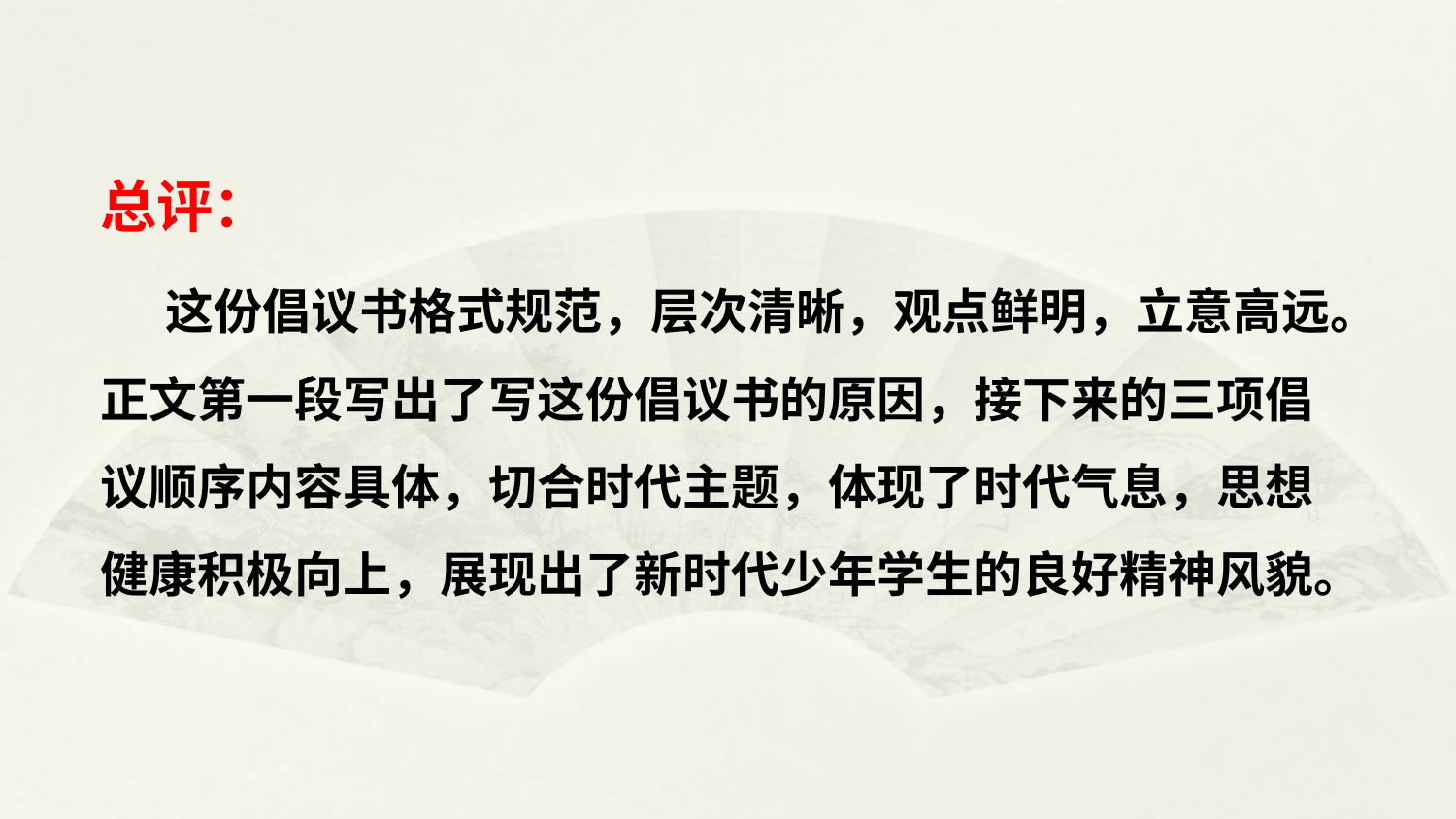

总评：
    这份倡议书格式规范，层次清晰，观点鲜明，立意高远。正文第一段写出了写这份倡议书的原因，接下来的三项倡议顺序内容具体，切合时代主题，体现了时代气息，思想健康积极向上，展现出了新时代少年学生的良好精神风貌。